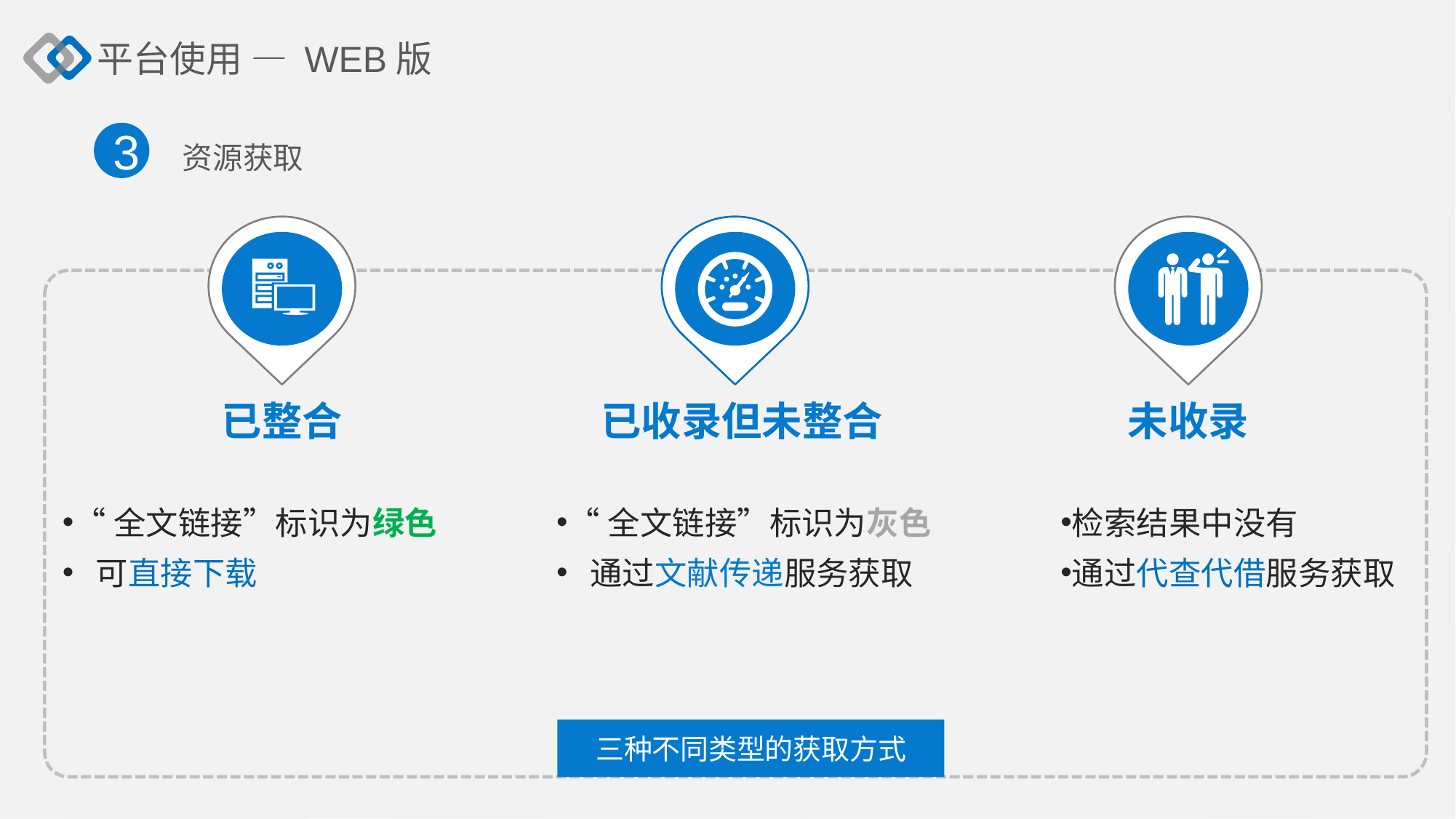

平台使用 — WEB版

3
资源获取

已整合
“全文链接”标识为绿色
  可直接下载
已收录但未整合
“全文链接”标识为灰色
  通过文献传递服务获取
未收录
检索结果中没有
通过代查代借服务获取
三种不同类型的获取方式